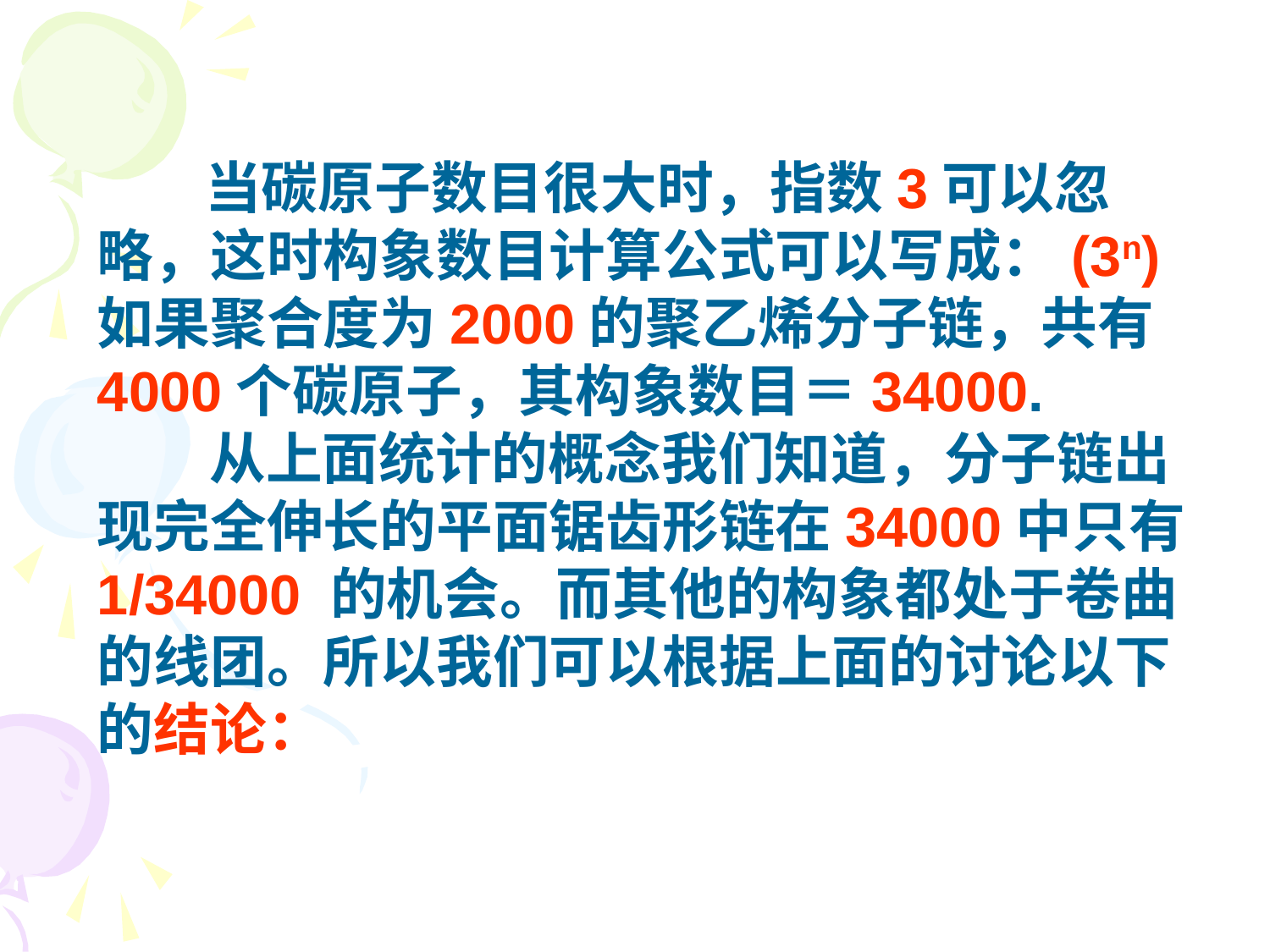

当碳原子数目很大时，指数3可以忽略，这时构象数目计算公式可以写成：(3n)  如果聚合度为2000的聚乙烯分子链，共有4000个碳原子，其构象数目＝34000.
　从上面统计的概念我们知道，分子链出现完全伸长的平面锯齿形链在34000中只有1/34000 的机会。而其他的构象都处于卷曲的线团。所以我们可以根据上面的讨论以下的结论：